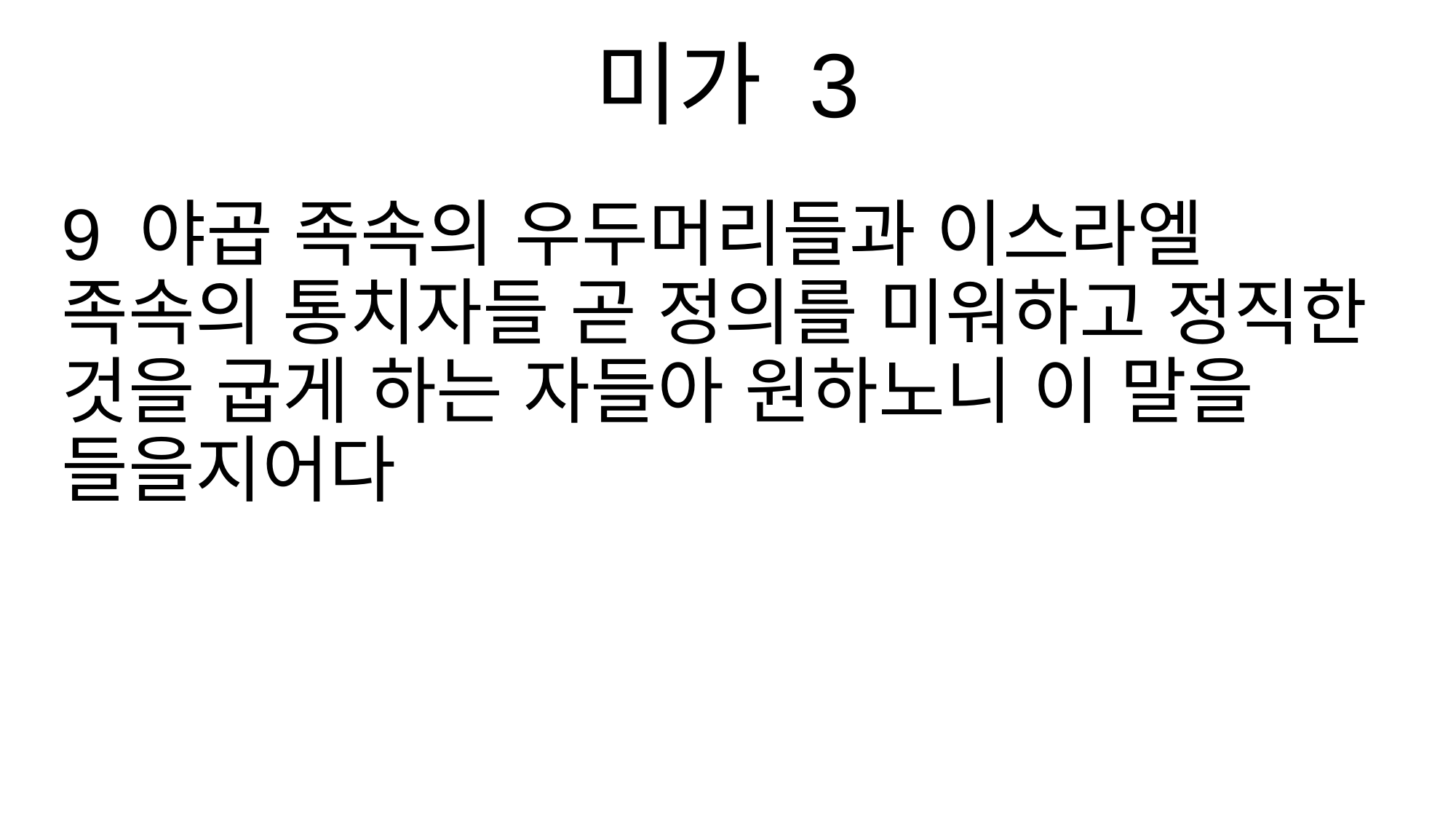

미가 3
9 야곱 족속의 우두머리들과 이스라엘 족속의 통치자들 곧 정의를 미워하고 정직한 것을 굽게 하는 자들아 원하노니 이 말을 들을지어다